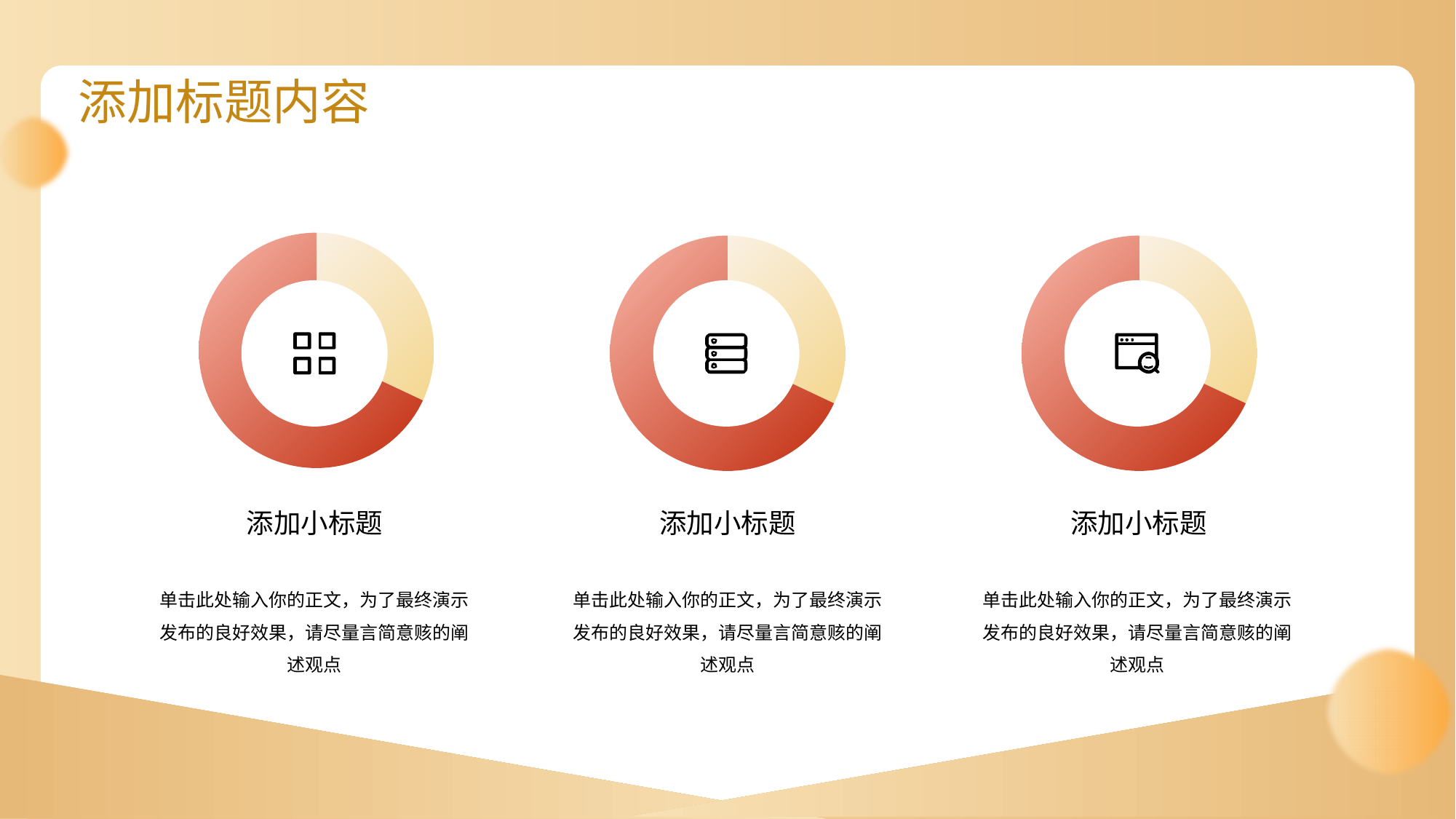

添加标题内容

### Chart

| Category | 销售额 |
|---|---|
| 第一季度 | 0.32 |
| 第二季度 | 0.68 |

### Chart

| Category |
|---|

### Chart

| Category | 销售额 |
|---|---|
| 第一季度 | 0.32 |
| 第二季度 | 0.68 |

### Chart

| Category | 销售额 |
|---|---|
| 第一季度 | 0.32 |
| 第二季度 | 0.68 |

添加小标题
添加小标题
添加小标题
单击此处输入你的正文，为了最终演示发布的良好效果，请尽量言简意赅的阐述观点
单击此处输入你的正文，为了最终演示发布的良好效果，请尽量言简意赅的阐述观点
单击此处输入你的正文，为了最终演示发布的良好效果，请尽量言简意赅的阐述观点